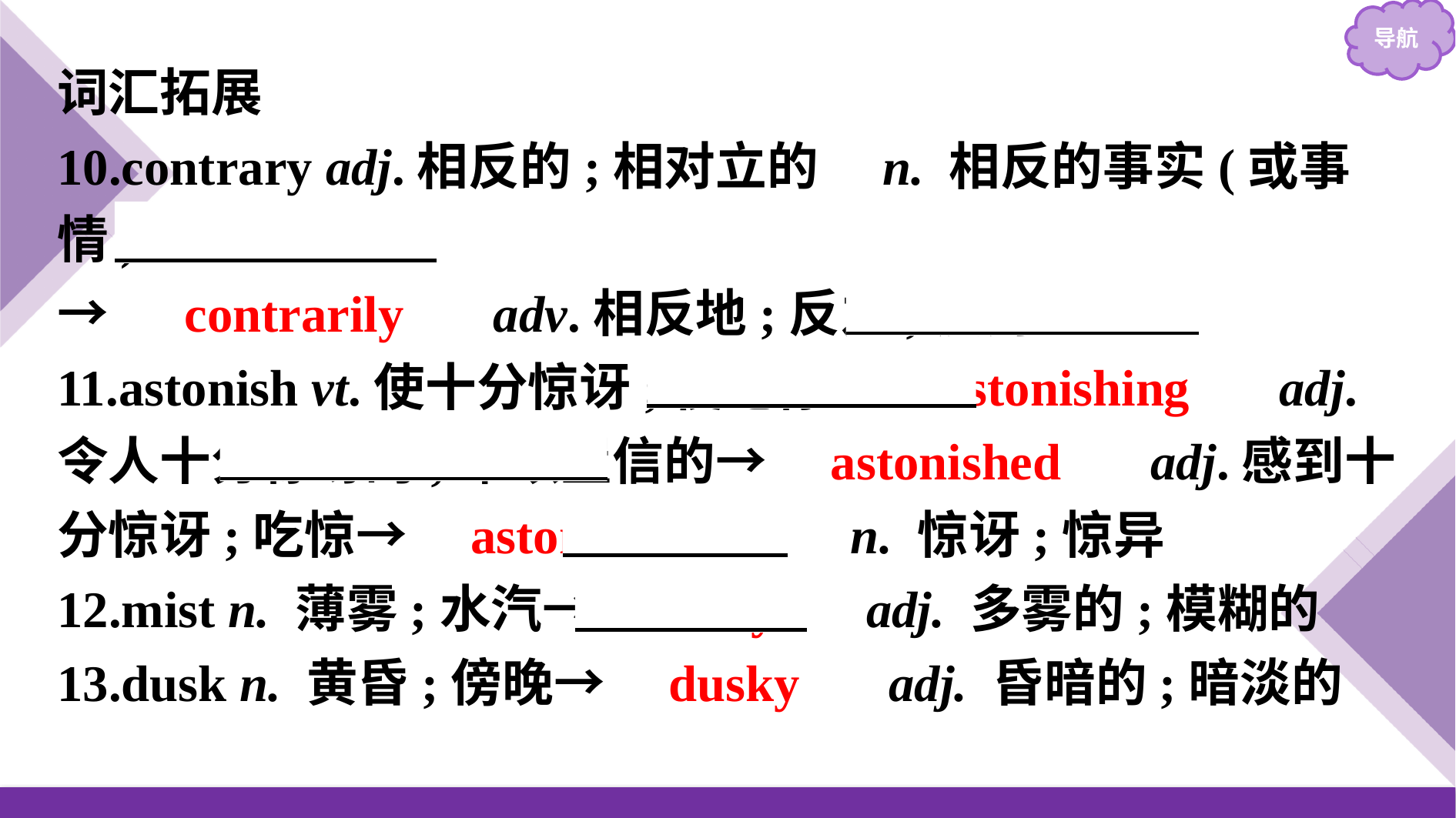

词汇拓展
10.contrary adj.相反的;相对立的　n. 相反的事实(或事情)
→　contrarily　 adv.相反地;反之;反对地
11.astonish vt.使十分惊讶;使吃惊→　astonishing　 adj.令人十分惊讶的;难以置信的→　astonished　 adj.感到十分惊讶;吃惊→　astonishment　 n. 惊讶;惊异
12.mist n. 薄雾;水汽→　misty　 adj. 多雾的;模糊的
13.dusk n. 黄昏;傍晚→　dusky　 adj. 昏暗的;暗淡的